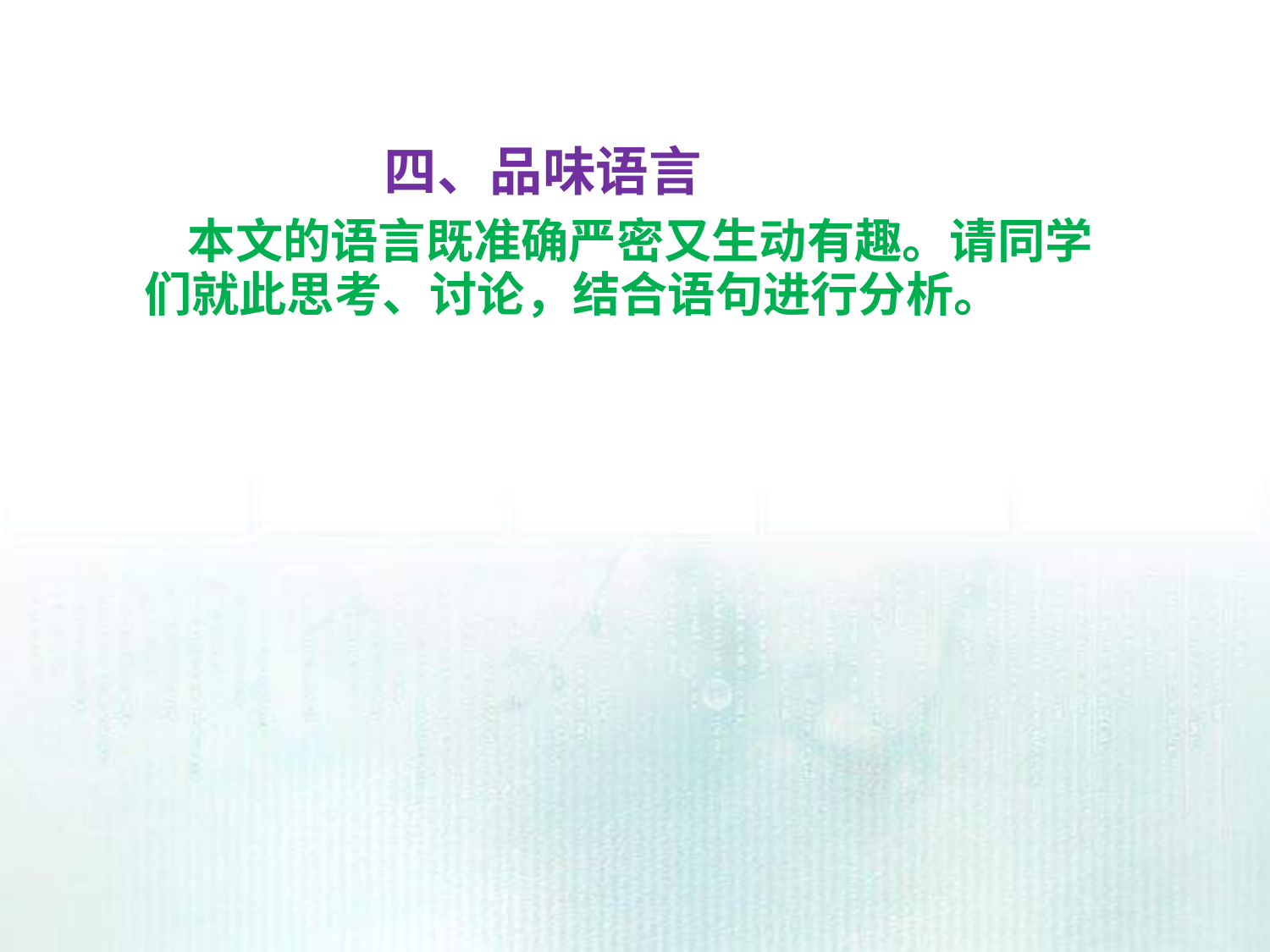

四、品味语言
   本文的语言既准确严密又生动有趣。请同学们就此思考、讨论，结合语句进行分析。
状元成才路